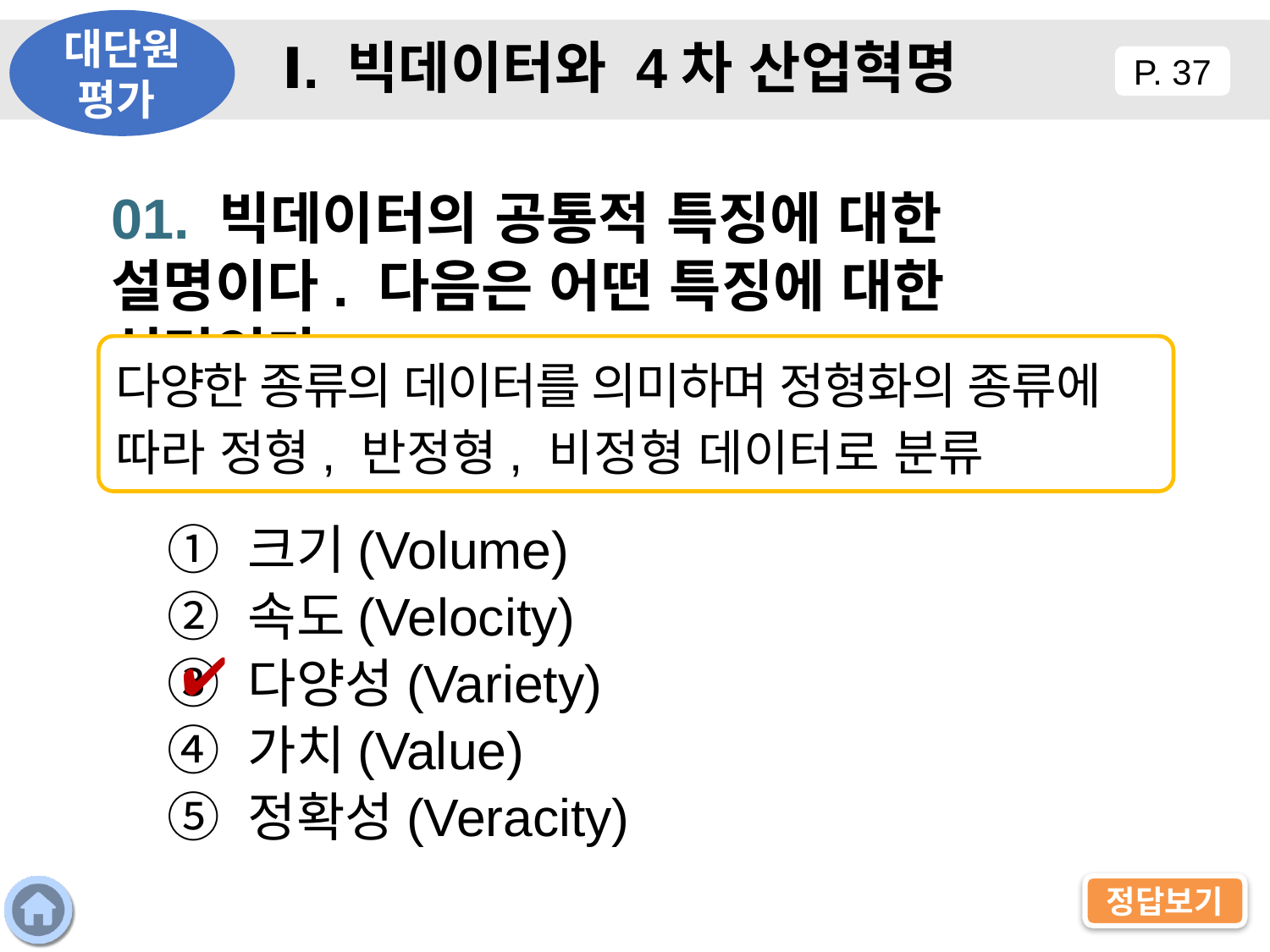

대단원 평가

Ⅰ. 빅데이터와 4차 산업혁명
P. 37
01. 빅데이터의 공통적 특징에 대한 설명이다. 다음은 어떤 특징에 대한 설명인가?
다양한 종류의 데이터를 의미하며 정형화의 종류에 따라 정형, 반정형, 비정형 데이터로 분류
① 크기(Volume)
② 속도(Velocity)
③ 다양성(Variety)
④ 가치(Value)
⑤ 정확성(Veracity)
✔
정답보기